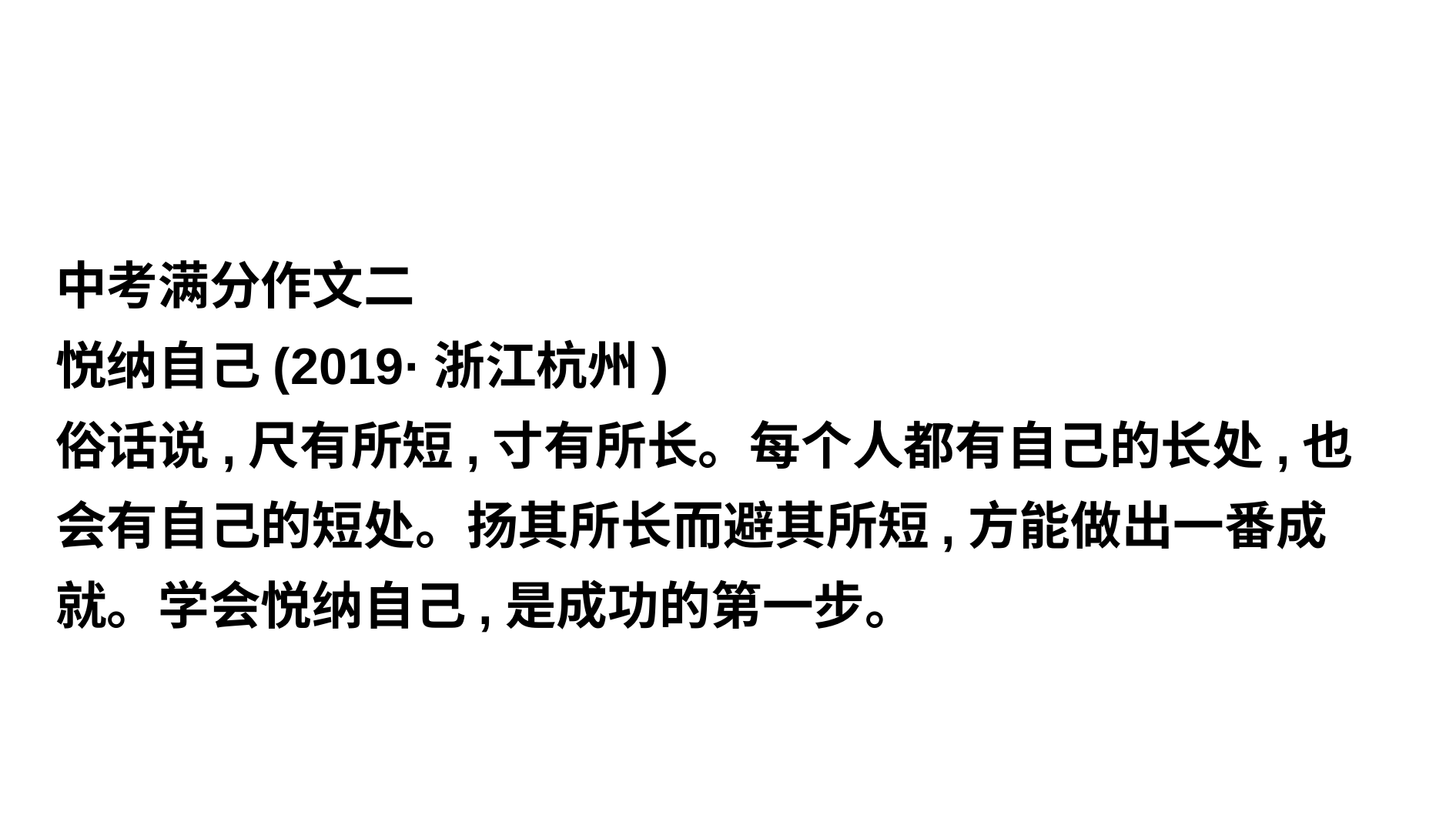

中考满分作文二
悦纳自己(2019·浙江杭州)
俗话说,尺有所短,寸有所长。每个人都有自己的长处,也会有自己的短处。扬其所长而避其所短,方能做出一番成就。学会悦纳自己,是成功的第一步。